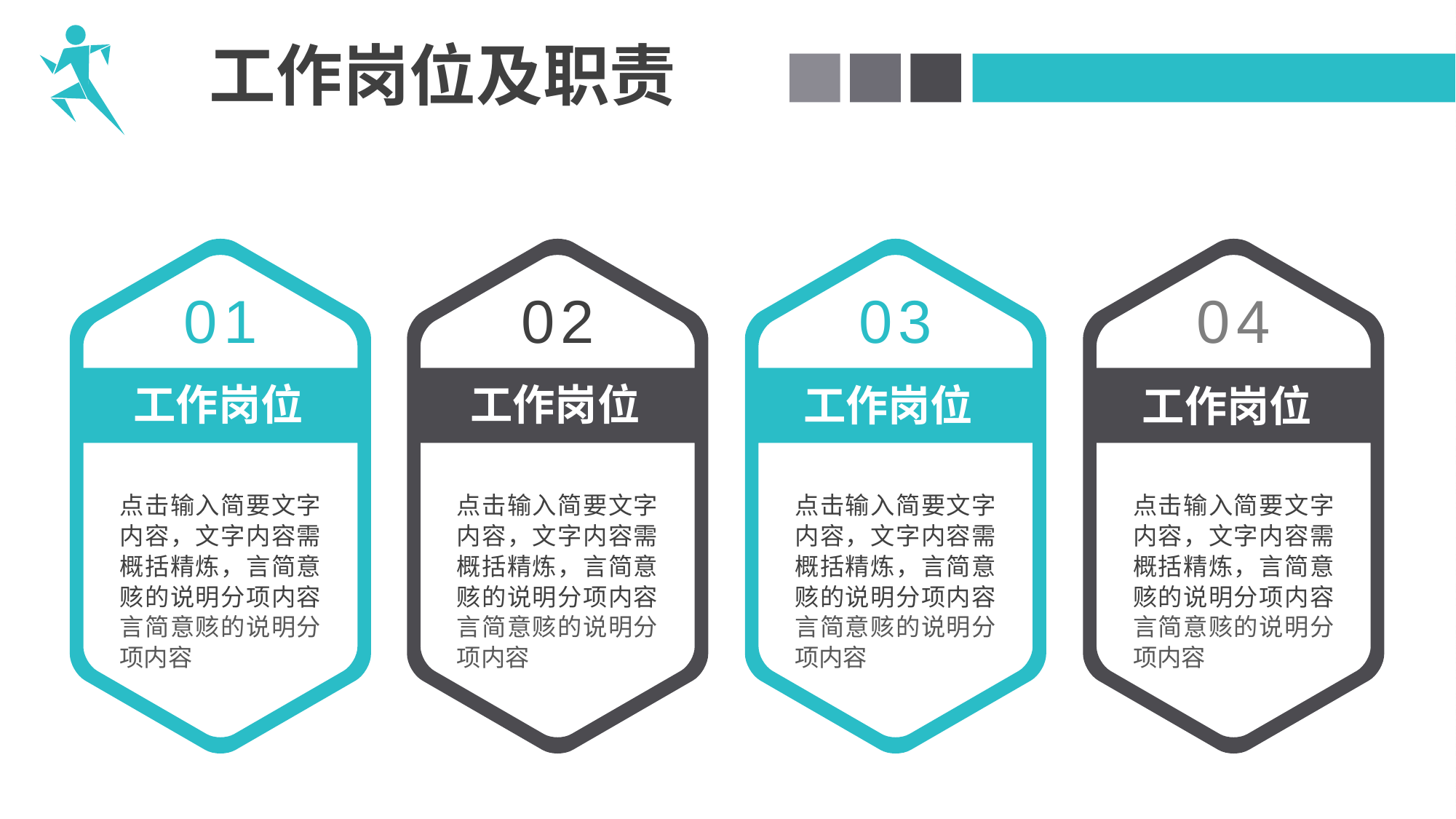

工作岗位及职责

01
工作岗位
点击输入简要文字内容，文字内容需概括精炼，言简意赅的说明分项内容言简意赅的说明分项内容

02
工作岗位
点击输入简要文字内容，文字内容需概括精炼，言简意赅的说明分项内容言简意赅的说明分项内容

03
工作岗位
点击输入简要文字内容，文字内容需概括精炼，言简意赅的说明分项内容言简意赅的说明分项内容

04
工作岗位
点击输入简要文字内容，文字内容需概括精炼，言简意赅的说明分项内容言简意赅的说明分项内容